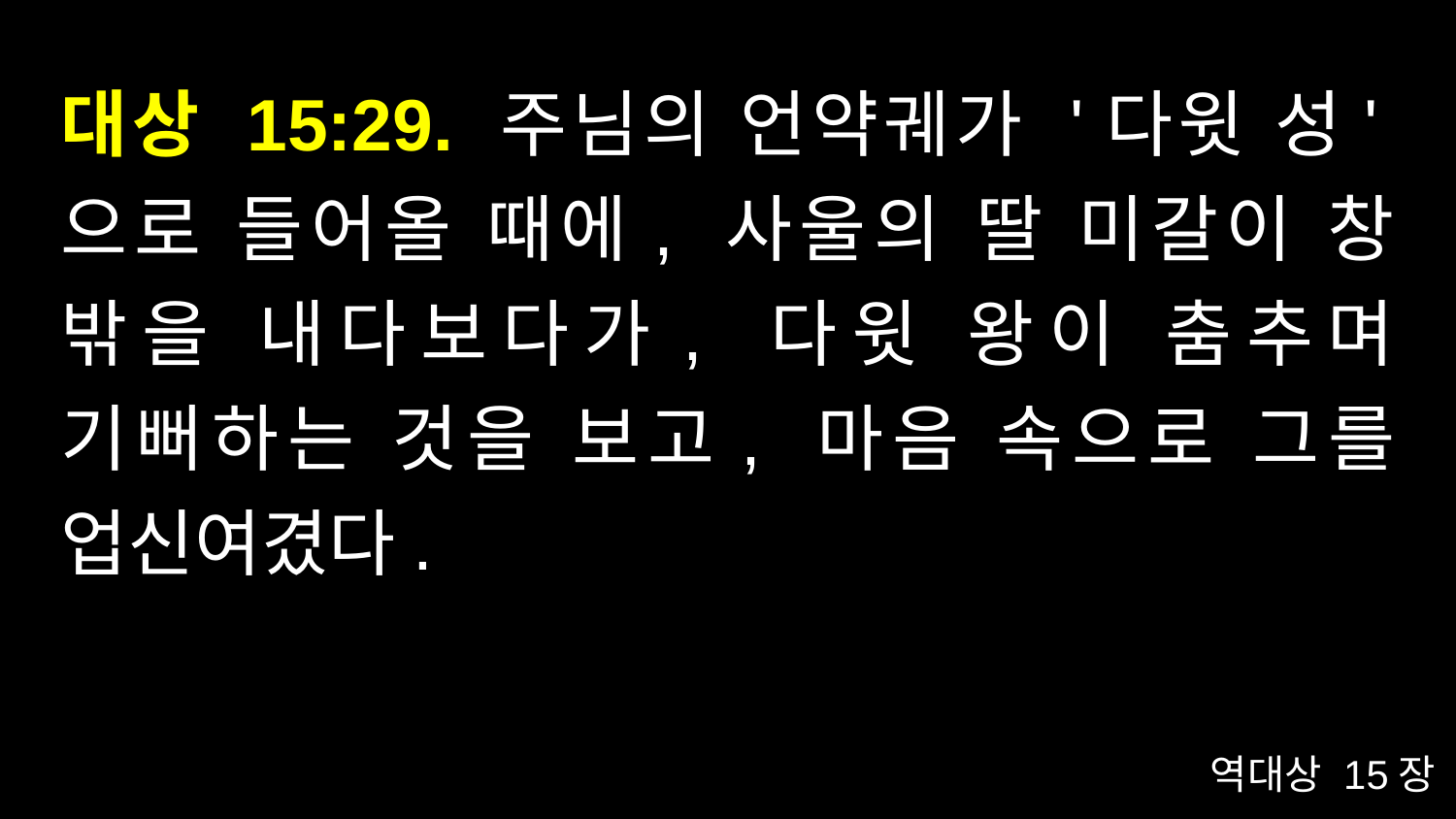

# 대상 15:29. 주님의 언약궤가 '다윗 성'으로 들어올 때에, 사울의 딸 미갈이 창 밖을 내다보다가, 다윗 왕이 춤추며 기뻐하는 것을 보고, 마음 속으로 그를 업신여겼다.
역대상 15장